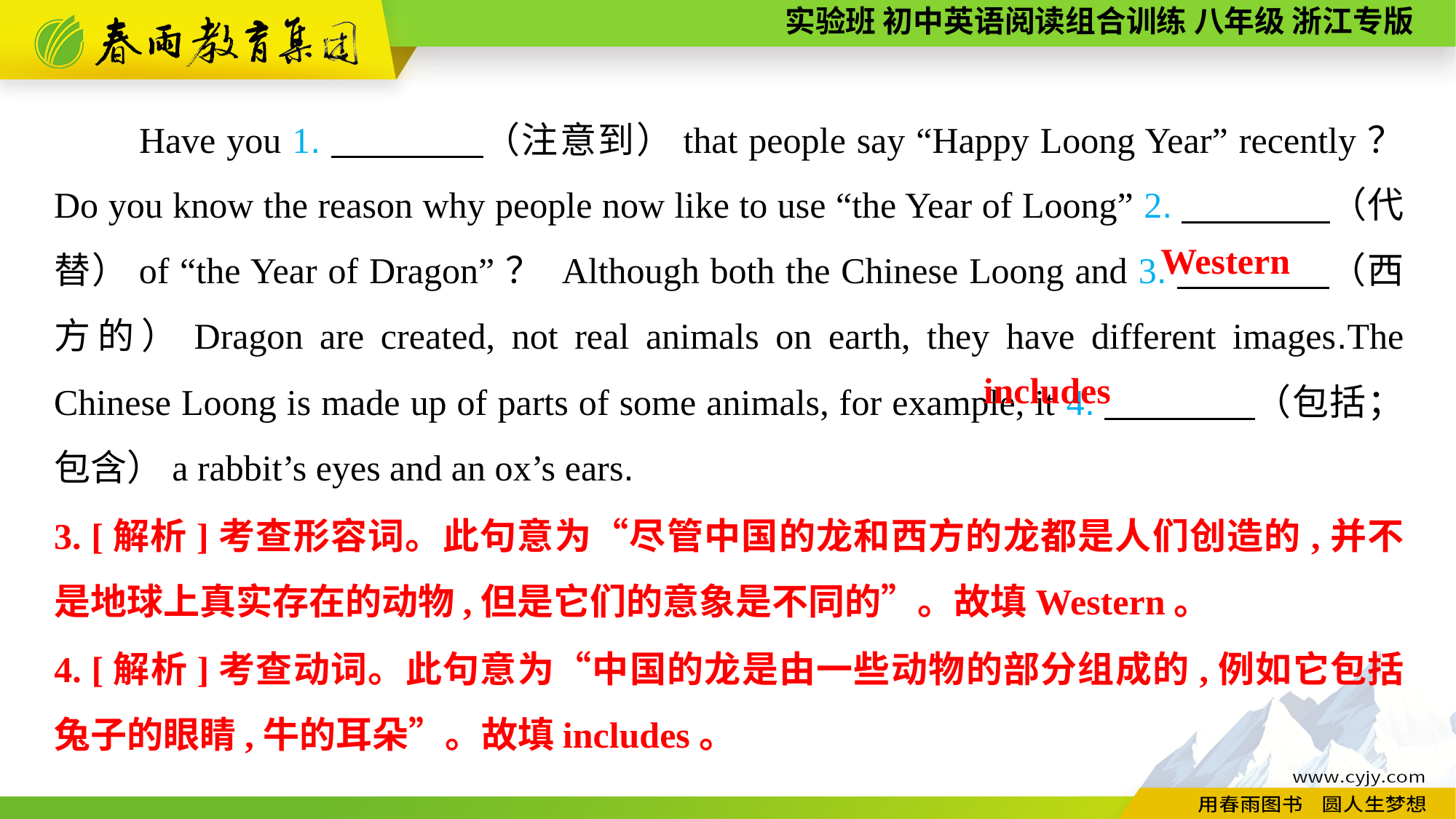

Have you 1.　　　　（注意到）that people say “Happy Loong Year” recently？ Do you know the reason why people now like to use “the Year of Loong” 2.　　　　（代替）of “the Year of Dragon”？ Although both the Chinese Loong and 3.　　　　（西方的）Dragon are created, not real animals on earth, they have different images.The Chinese Loong is made up of parts of some animals, for example, it 4.　　　　（包括； 包含）a rabbit’s eyes and an ox’s ears.
Western
includes
3. [解析]考查形容词。此句意为“尽管中国的龙和西方的龙都是人们创造的,并不是地球上真实存在的动物,但是它们的意象是不同的”。故填Western。
4. [解析]考查动词。此句意为“中国的龙是由一些动物的部分组成的,例如它包括兔子的眼睛,牛的耳朵”。故填includes。